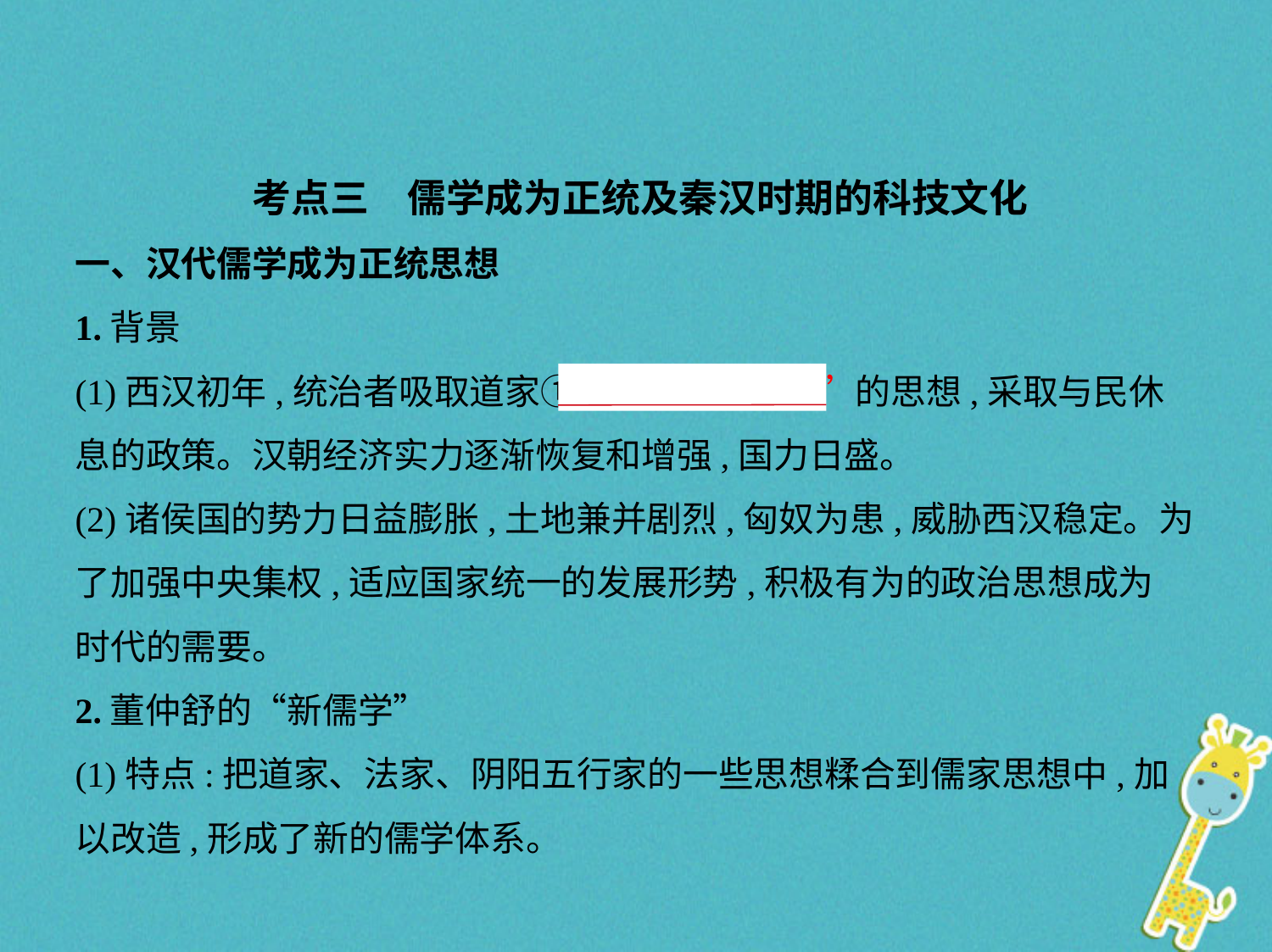

考点三　儒学成为正统及秦汉时期的科技文化
一、汉代儒学成为正统思想
1.背景
(1)西汉初年,统治者吸取道家①“　无为而治    ”的思想,采取与民休
息的政策。汉朝经济实力逐渐恢复和增强,国力日盛。
(2)诸侯国的势力日益膨胀,土地兼并剧烈,匈奴为患,威胁西汉稳定。为
了加强中央集权,适应国家统一的发展形势,积极有为的政治思想成为
时代的需要。
2.董仲舒的“新儒学”
(1)特点:把道家、法家、阴阳五行家的一些思想糅合到儒家思想中,加
以改造,形成了新的儒学体系。